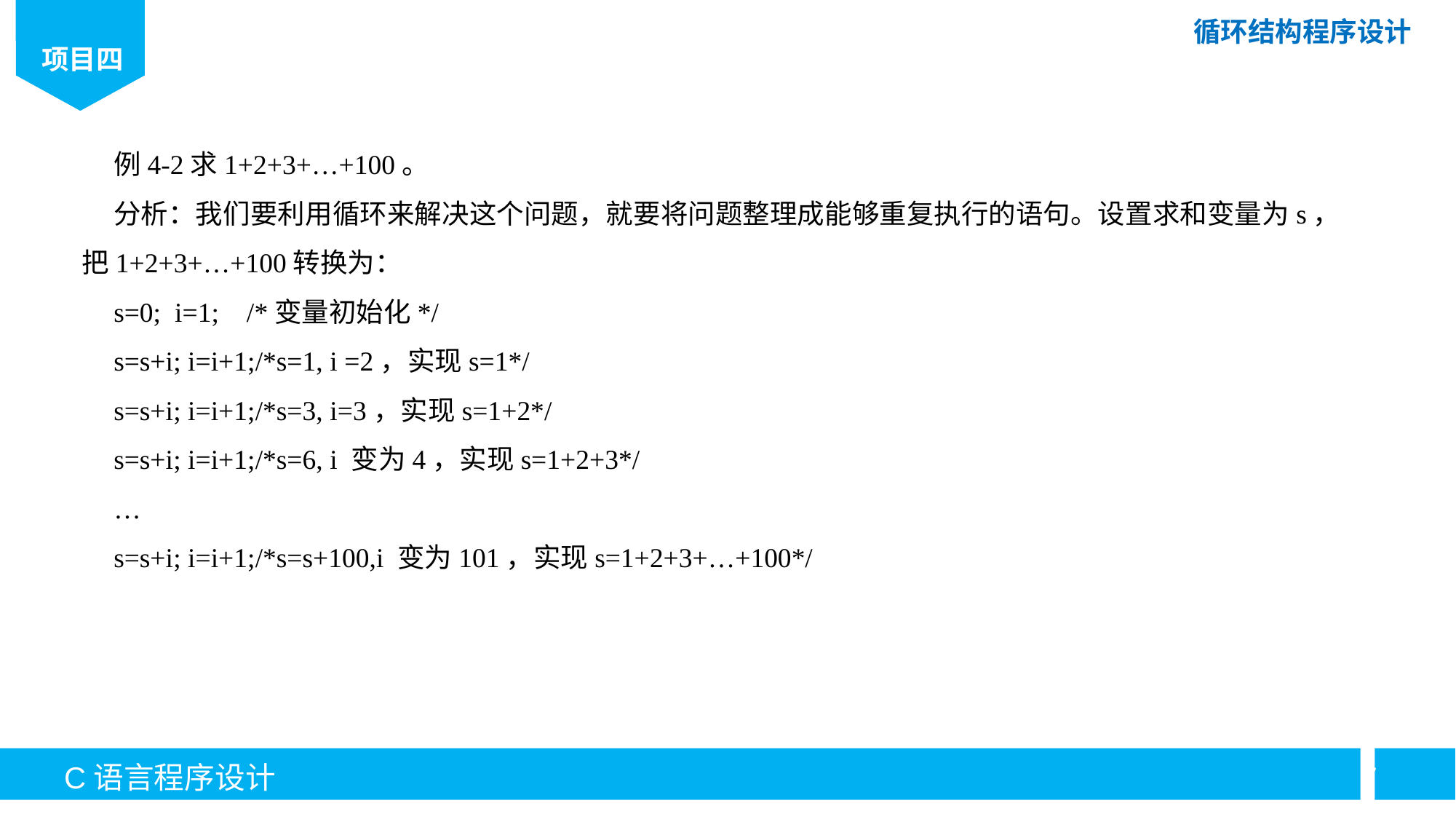

例4-2求1+2+3+…+100。
分析：我们要利用循环来解决这个问题，就要将问题整理成能够重复执行的语句。设置求和变量为s，把1+2+3+…+100转换为：
s=0;  i=1;    /*变量初始化*/
s=s+i; i=i+1;/*s=1, i =2，实现s=1*/
s=s+i; i=i+1;/*s=3, i=3，实现s=1+2*/
s=s+i; i=i+1;/*s=6, i 变为4，实现s=1+2+3*/
…
s=s+i; i=i+1;/*s=s+100,i 变为101，实现s=1+2+3+…+100*/